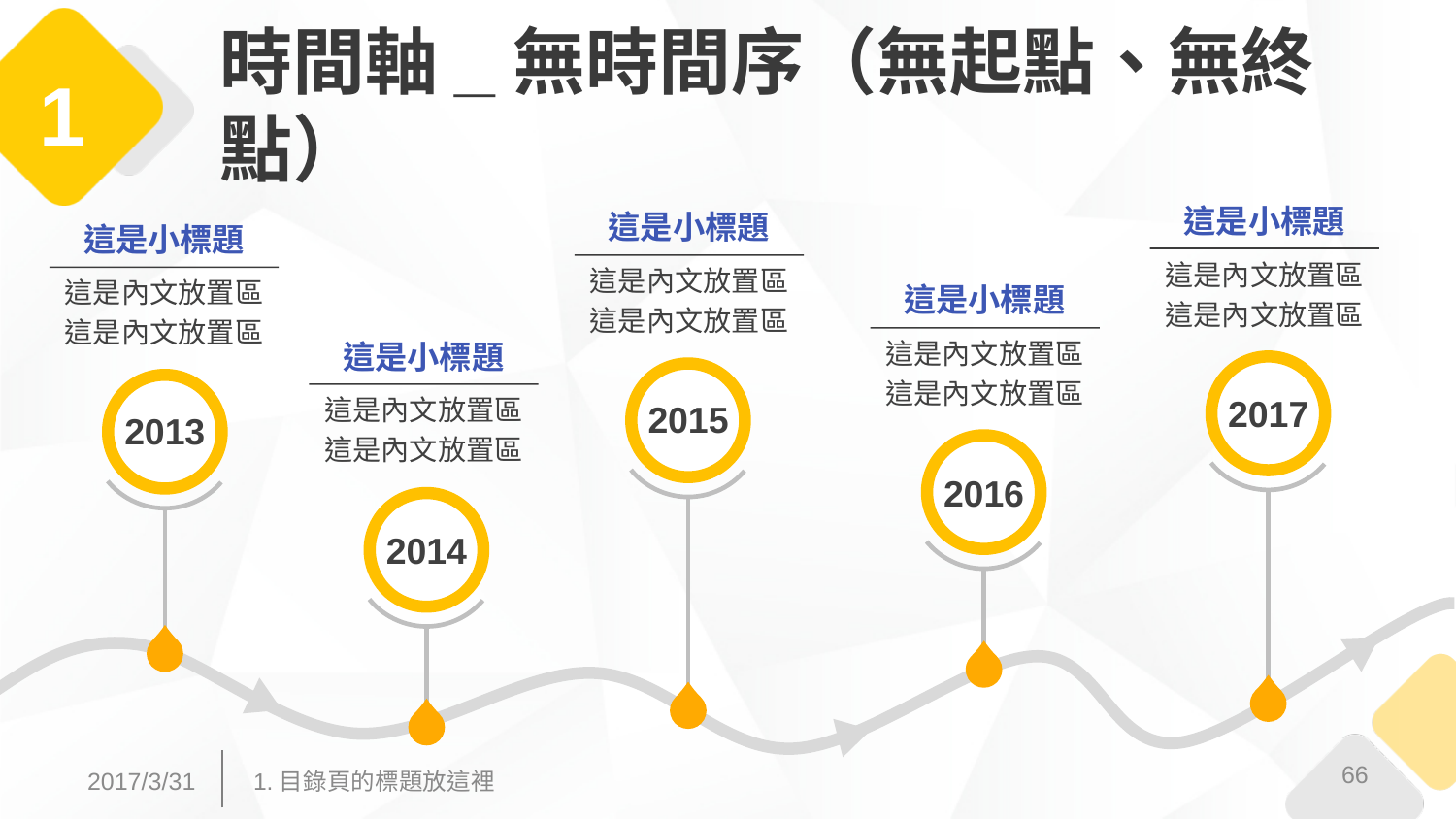

# 時間軸_無時間序（無起點、無終點）
1
這是小標題
這是小標題
這是小標題
這是內文放置區
這是內文放置區
這是內文放置區
這是內文放置區
這是內文放置區
這是內文放置區
這是小標題
這是內文放置區
這是內文放置區
這是小標題
2017
2015
這是內文放置區
這是內文放置區
2013
2016
2014
66
2017/3/31
1.目錄頁的標題放這裡